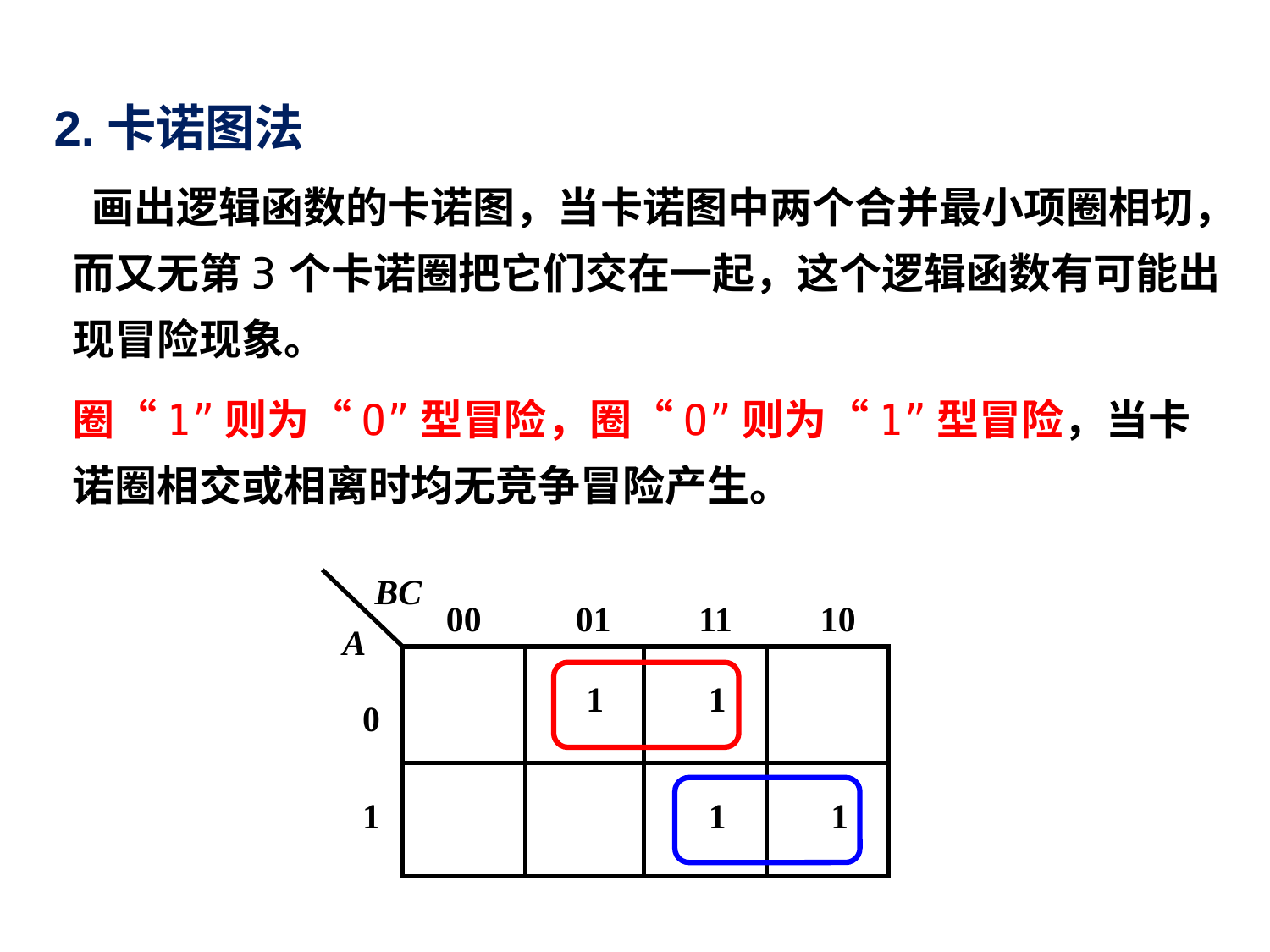

2.卡诺图法
 画出逻辑函数的卡诺图，当卡诺图中两个合并最小项圈相切，而又无第3个卡诺圈把它们交在一起，这个逻辑函数有可能出现冒险现象。
圈“1”则为“0”型冒险，圈“0”则为“1”型冒险，当卡诺圈相交或相离时均无竞争冒险产生。

BC
00
01
11
10
A

1
1
0

1
1
1